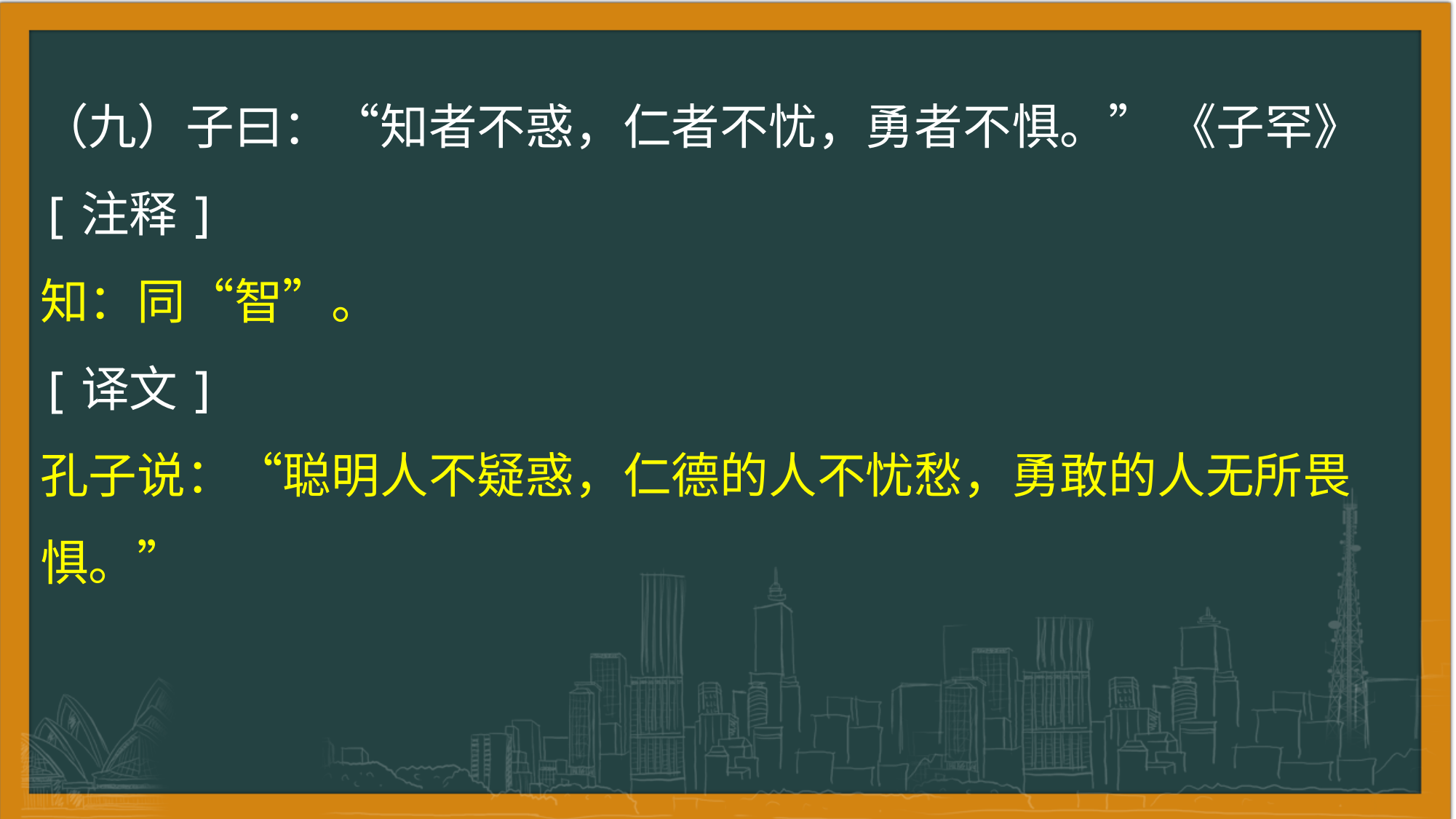

（九）子曰：“知者不惑，仁者不忧，勇者不惧。” 《子罕》
[注释]
知：同“智”。
[译文]
孔子说：“聪明人不疑惑，仁德的人不忧愁，勇敢的人无所畏惧。”